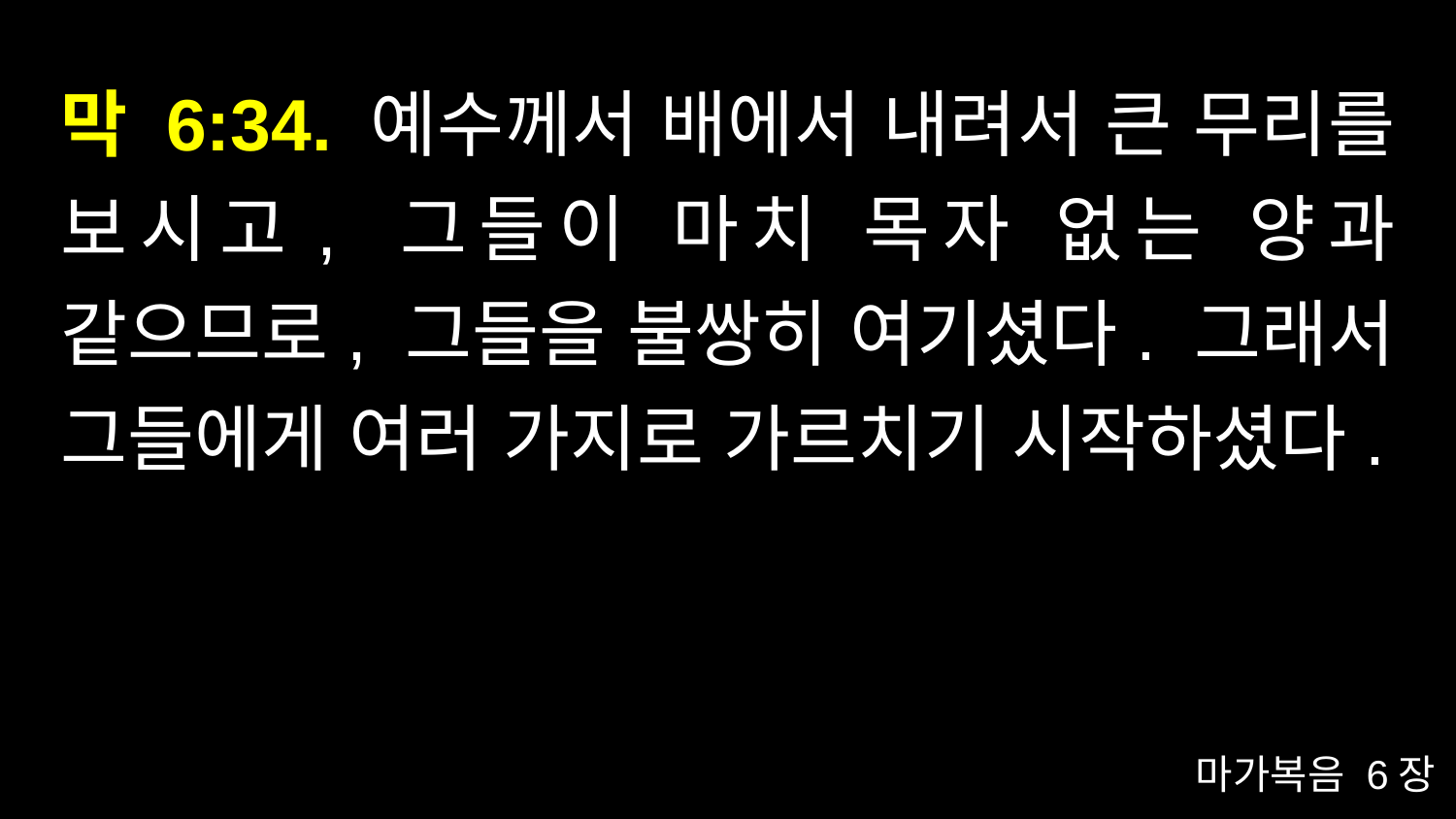

# 막 6:34. 예수께서 배에서 내려서 큰 무리를 보시고, 그들이 마치 목자 없는 양과 같으므로, 그들을 불쌍히 여기셨다. 그래서 그들에게 여러 가지로 가르치기 시작하셨다.
마가복음 6장